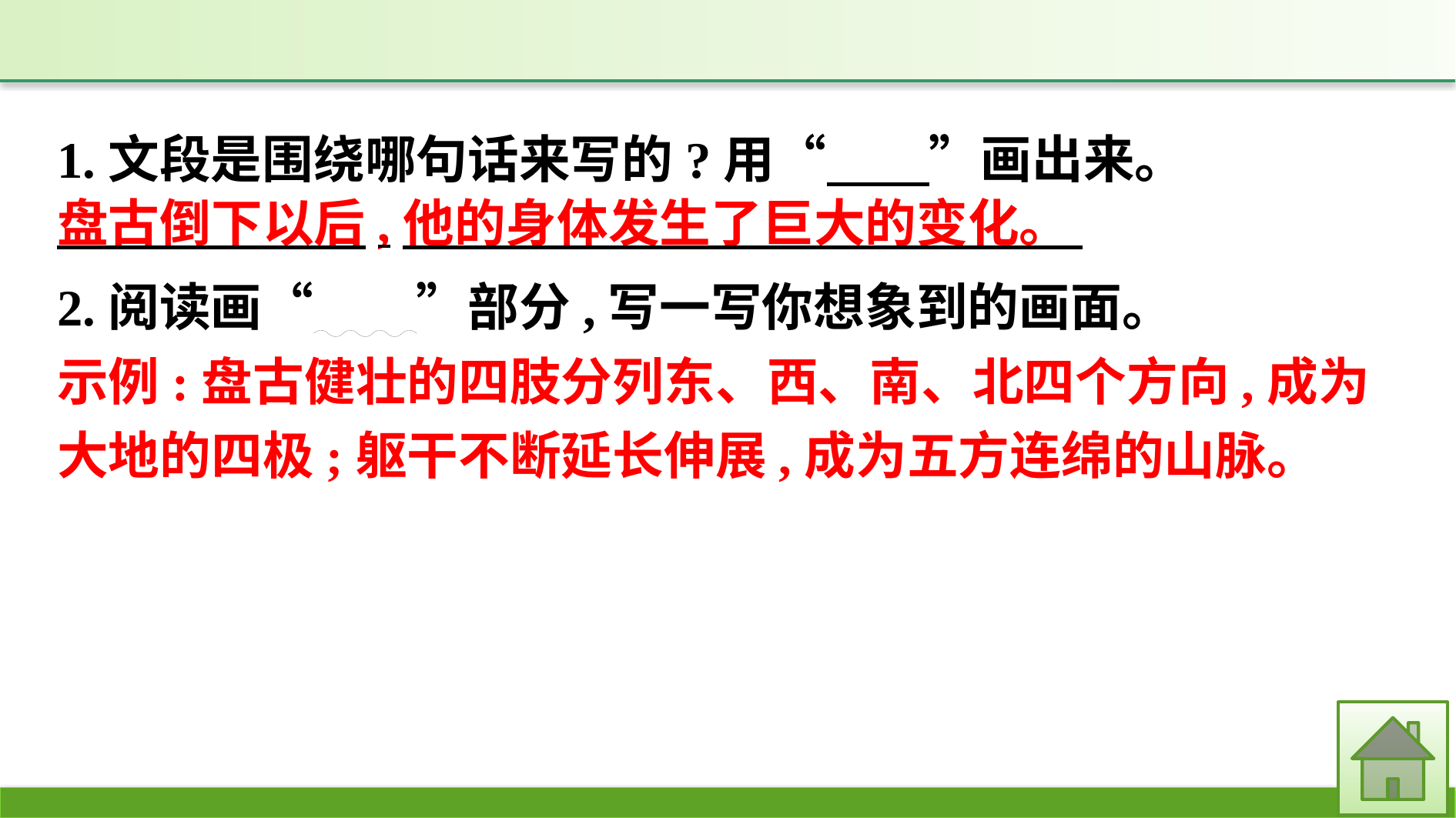

1.文段是围绕哪句话来写的?用“　　”画出来。

2.阅读画“　　”部分,写一写你想象到的画面。
盘古倒下以后,他的身体发生了巨大的变化。
示例:盘古健壮的四肢分列东、西、南、北四个方向,成为大地的四极;躯干不断延长伸展,成为五方连绵的山脉。